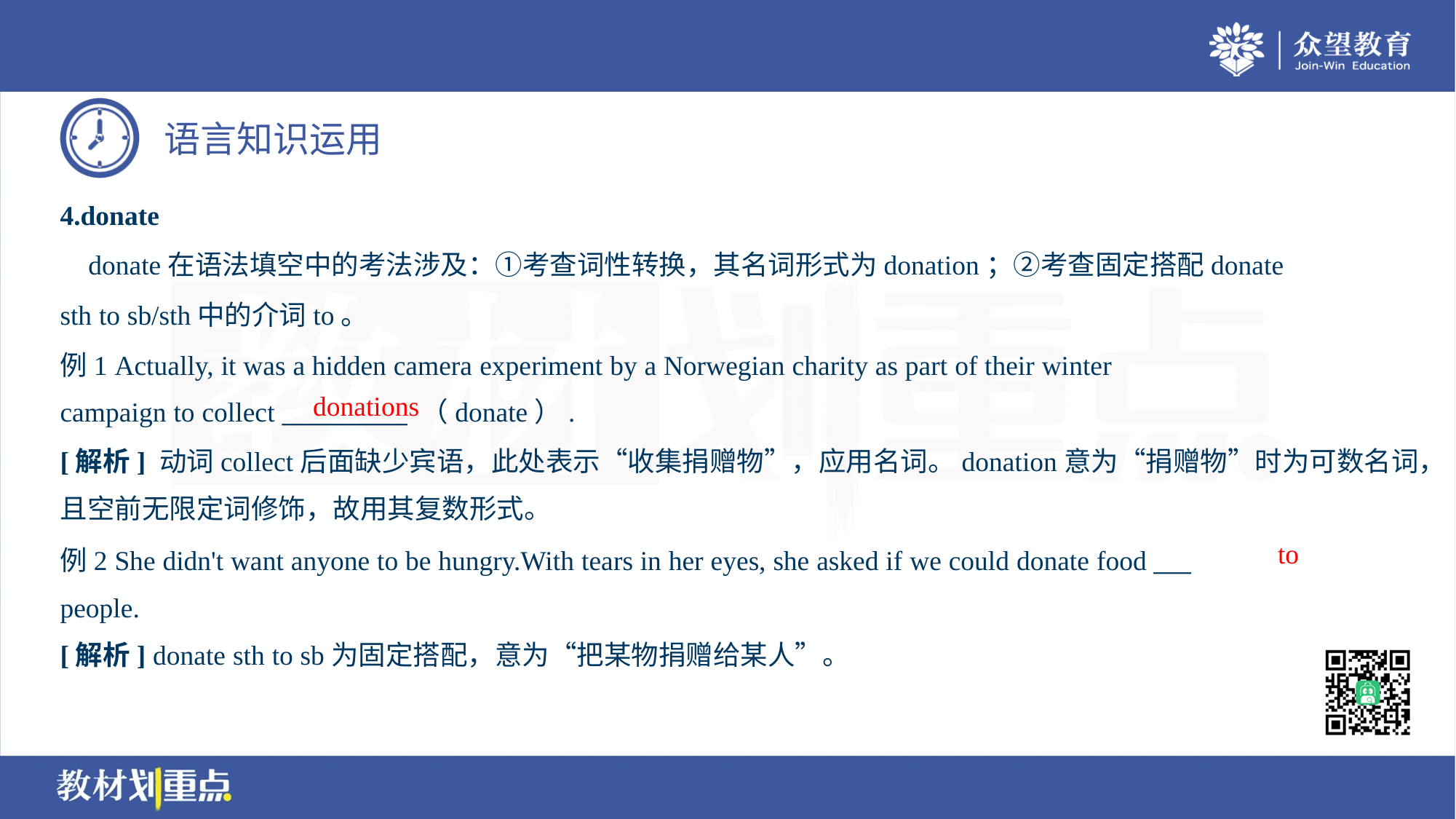

4.donate
    donate在语法填空中的考法涉及：①考查词性转换，其名词形式为donation；②考查固定搭配donate
sth to sb/sth中的介词to。
例1 Actually, it was a hidden camera experiment by a Norwegian charity as part of their winter
campaign to collect __________ （donate）.
donations
[解析] 动词collect后面缺少宾语，此处表示“收集捐赠物”，应用名词。donation意为“捐赠物”时为可数名词，
且空前无限定词修饰，故用其复数形式。
to
例2 She didn't want anyone to be hungry.With tears in her eyes, she asked if we could donate food ___
people.
[解析] donate sth to sb为固定搭配，意为“把某物捐赠给某人”。